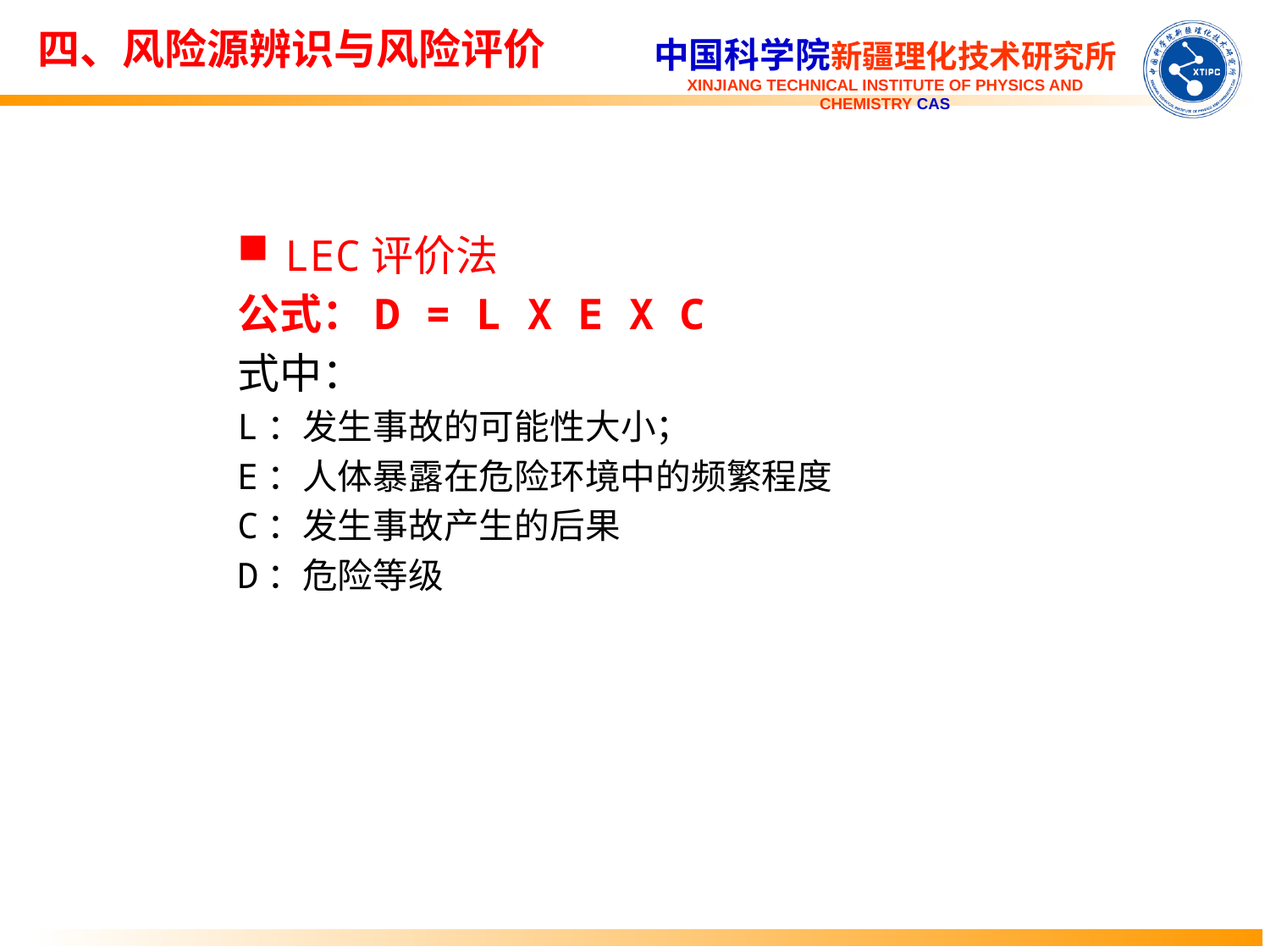

四、风险源辨识与风险评价

LEC评价法
公式：D = L X E X C
式中：
L：发生事故的可能性大小；
E：人体暴露在危险环境中的频繁程度
C：发生事故产生的后果
D：危险等级